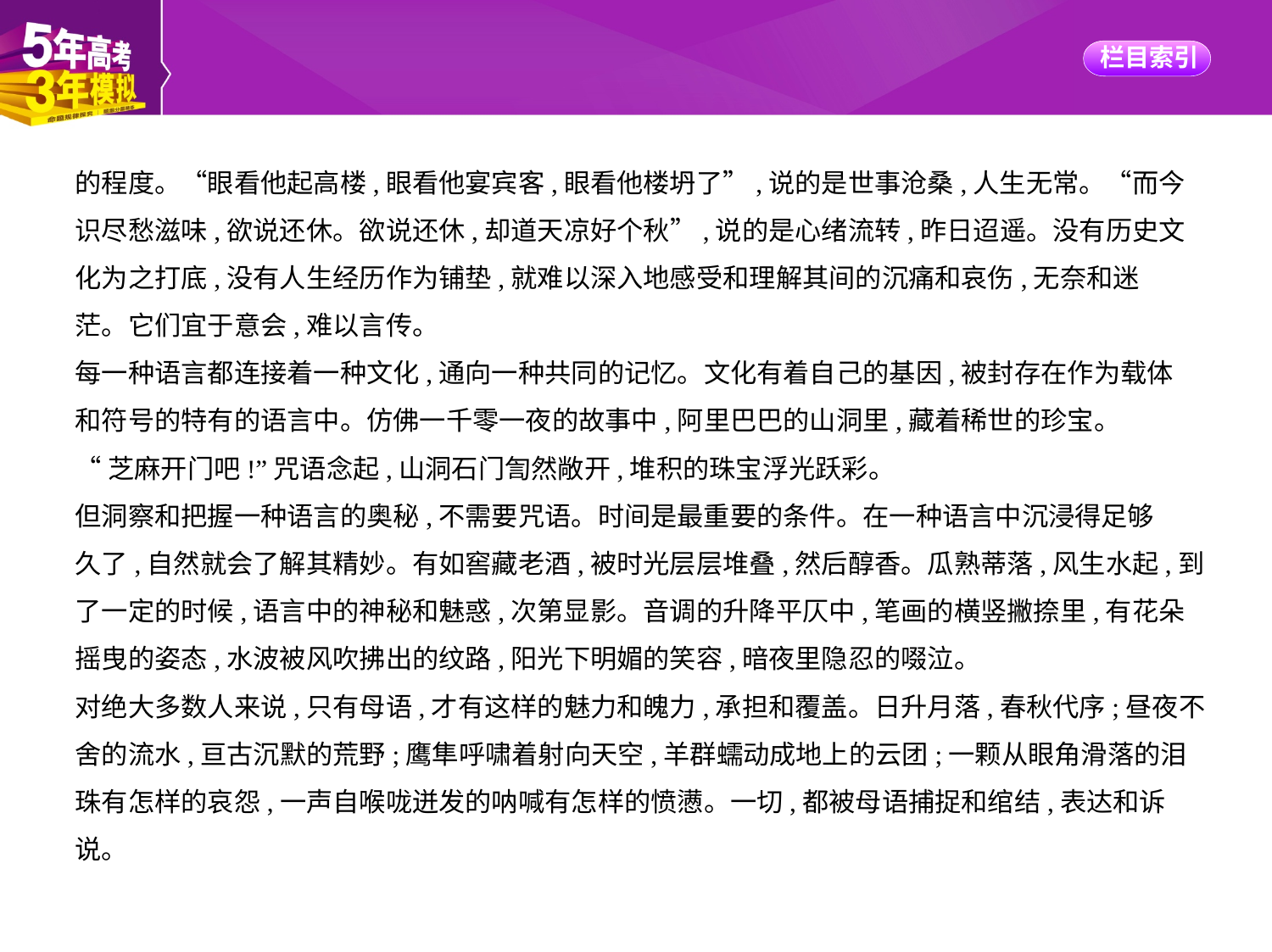

的程度。“眼看他起高楼,眼看他宴宾客,眼看他楼坍了”,说的是世事沧桑,人生无常。“而今
识尽愁滋味,欲说还休。欲说还休,却道天凉好个秋”,说的是心绪流转,昨日迢遥。没有历史文
化为之打底,没有人生经历作为铺垫,就难以深入地感受和理解其间的沉痛和哀伤,无奈和迷
茫。它们宜于意会,难以言传。
每一种语言都连接着一种文化,通向一种共同的记忆。文化有着自己的基因,被封存在作为载体
和符号的特有的语言中。仿佛一千零一夜的故事中,阿里巴巴的山洞里,藏着稀世的珍宝。
“芝麻开门吧!”咒语念起,山洞石门訇然敞开,堆积的珠宝浮光跃彩。
但洞察和把握一种语言的奥秘,不需要咒语。时间是最重要的条件。在一种语言中沉浸得足够
久了,自然就会了解其精妙。有如窖藏老酒,被时光层层堆叠,然后醇香。瓜熟蒂落,风生水起,到
了一定的时候,语言中的神秘和魅惑,次第显影。音调的升降平仄中,笔画的横竖撇捺里,有花朵
摇曳的姿态,水波被风吹拂出的纹路,阳光下明媚的笑容,暗夜里隐忍的啜泣。
对绝大多数人来说,只有母语,才有这样的魅力和魄力,承担和覆盖。日升月落,春秋代序;昼夜不
舍的流水,亘古沉默的荒野;鹰隼呼啸着射向天空,羊群蠕动成地上的云团;一颗从眼角滑落的泪
珠有怎样的哀怨,一声自喉咙迸发的呐喊有怎样的愤懑。一切,都被母语捕捉和绾结,表达和诉
说。